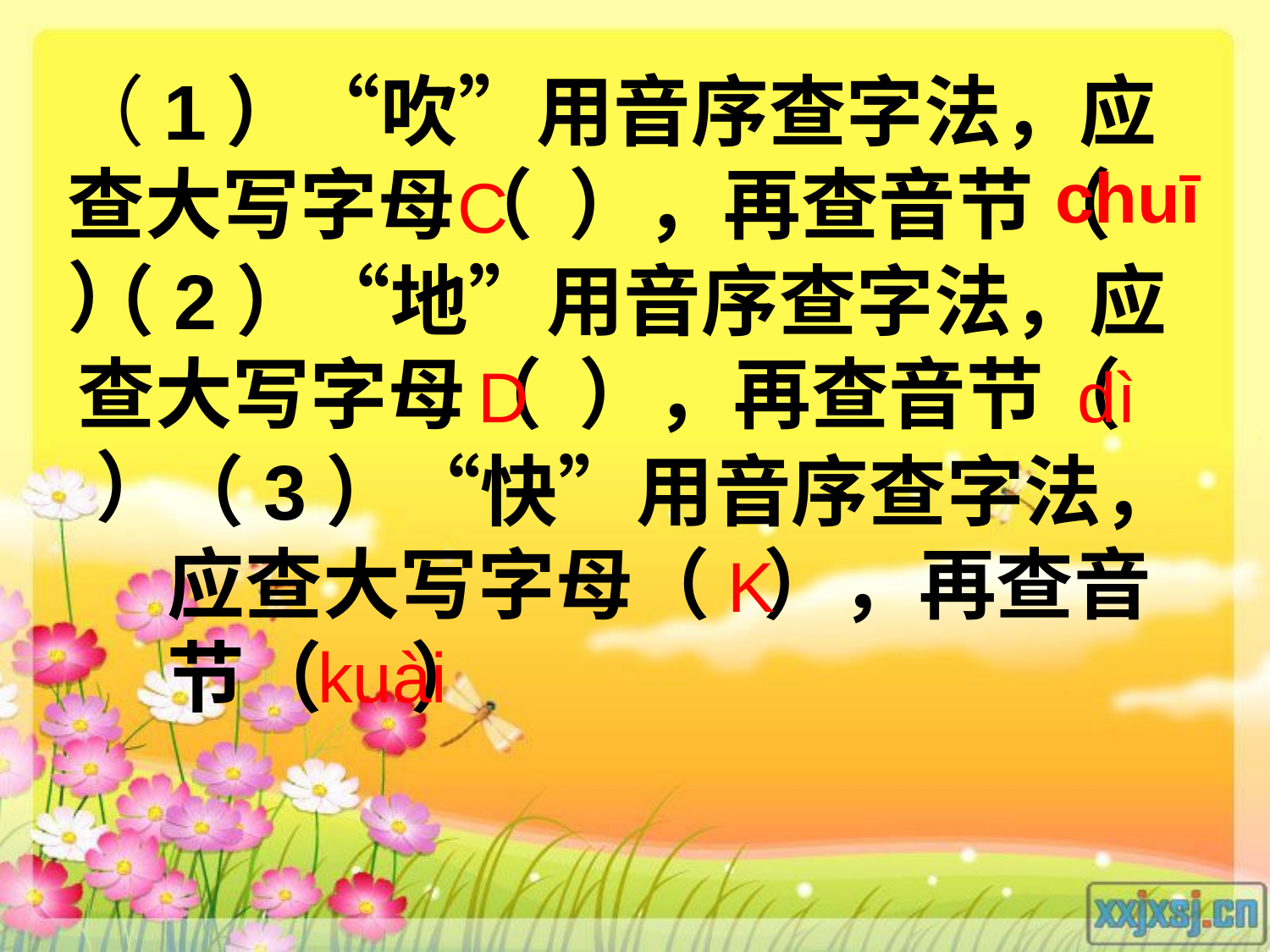

（1）“吹”用音序查字法，应查大写字母（  ），再查音节（      ）
chuī
C
（2）“地”用音序查字法，应查大写字母（  ），再查音节（     ）
D
dì
（3）“快”用音序查字法，应查大写字母（   ），再查音节（     ）
K
kuài